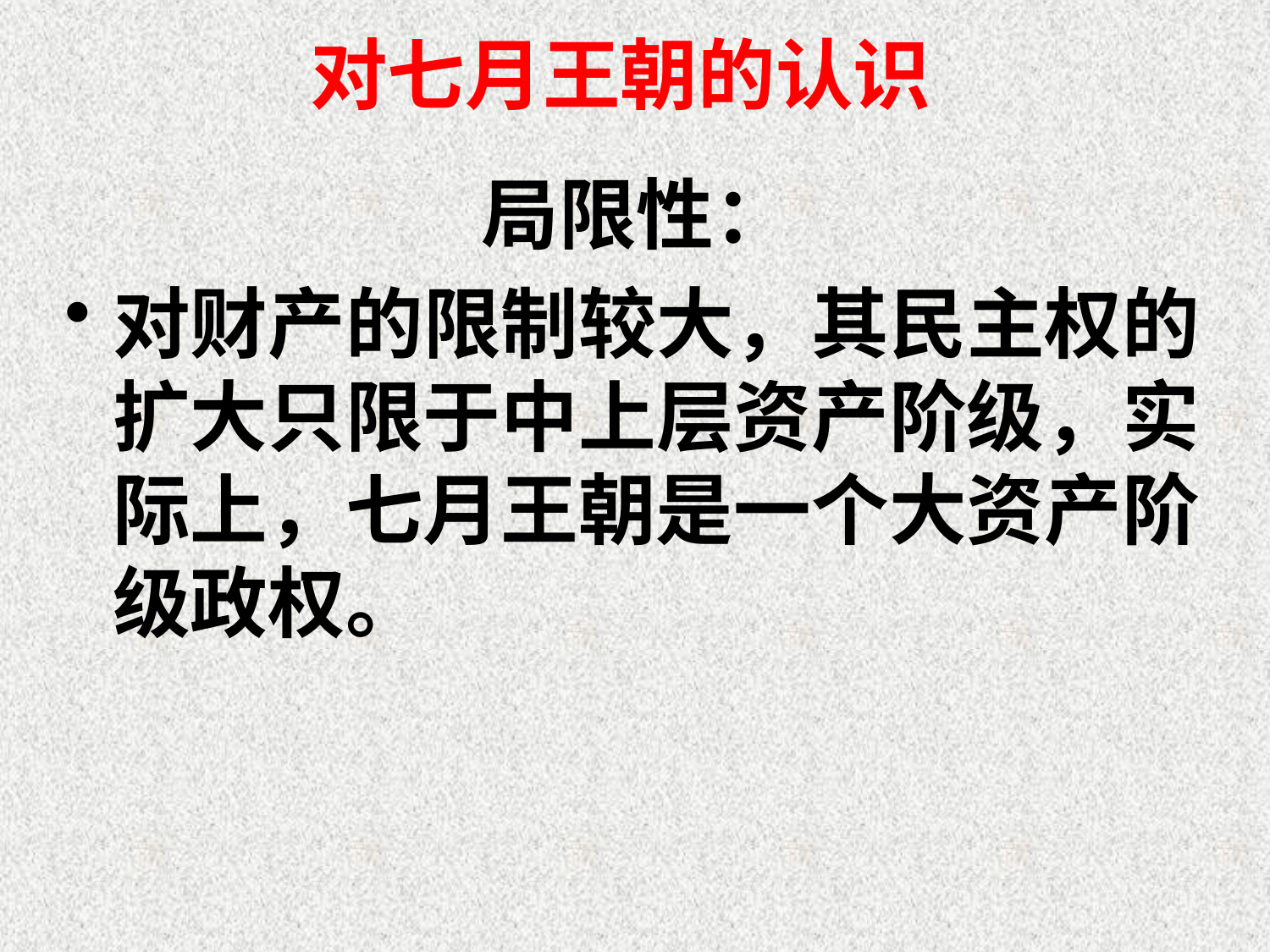

# 对七月王朝的认识
局限性：
对财产的限制较大，其民主权的扩大只限于中上层资产阶级，实际上，七月王朝是一个大资产阶级政权。